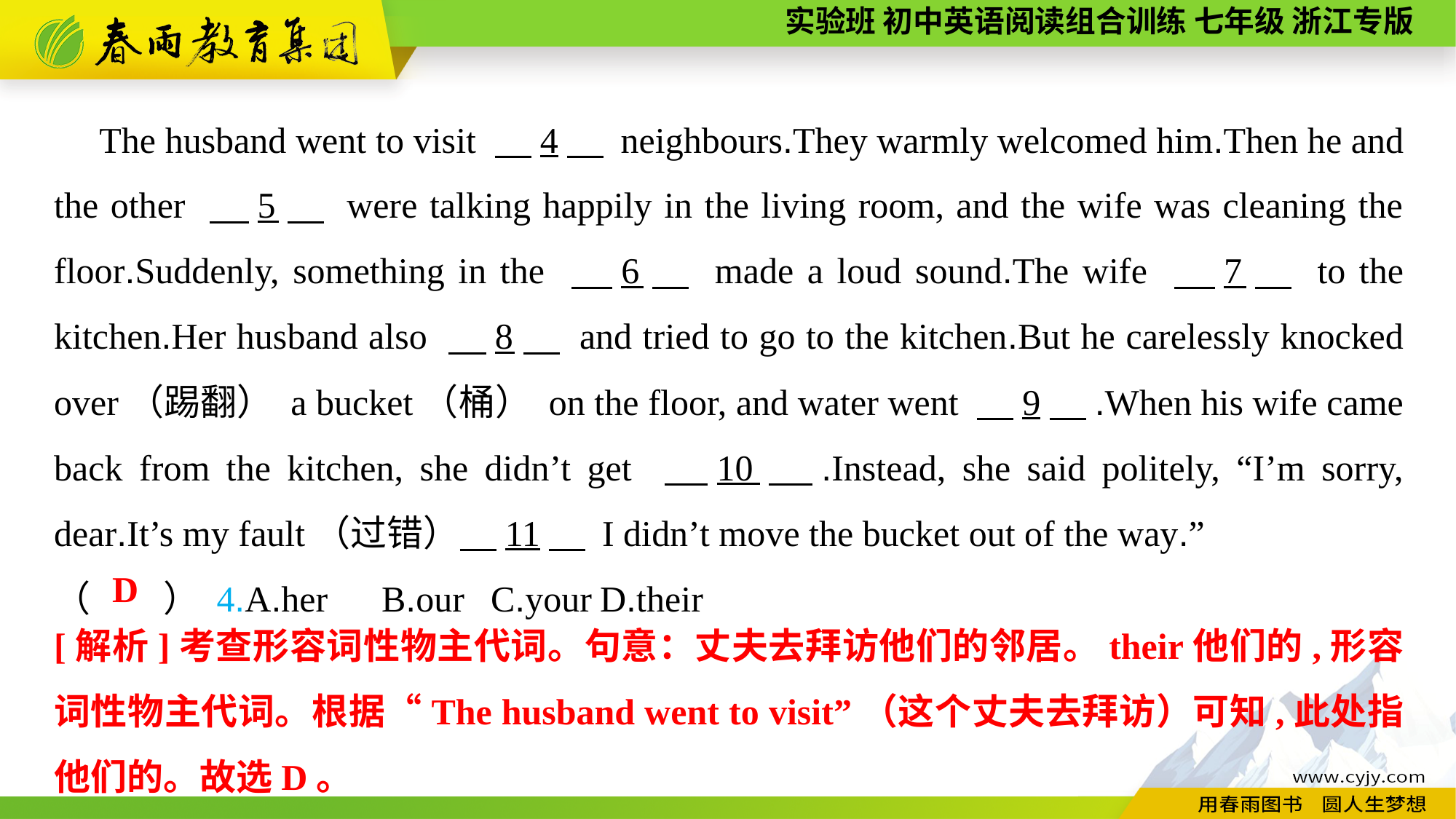

The husband went to visit 　4　 neighbours.They warmly welcomed him.Then he and the other 　5　 were talking happily in the living room, and the wife was cleaning the floor.Suddenly, something in the 　6　 made a loud sound.The wife 　7　 to the kitchen.Her husband also 　8　 and tried to go to the kitchen.But he carelessly knocked over（踢翻） a bucket（桶） on the floor, and water went 　9　.When his wife came back from the kitchen, she didn’t get 　10　.Instead, she said politely, “I’m sorry, dear.It’s my fault（过错）　11　 I didn’t move the bucket out of the way.”
（　　） 4.A.her	B.our	C.your	D.their
D
[解析]考查形容词性物主代词。句意：丈夫去拜访他们的邻居。their他们的,形容词性物主代词。根据“The husband went to visit”（这个丈夫去拜访）可知,此处指他们的。故选D。